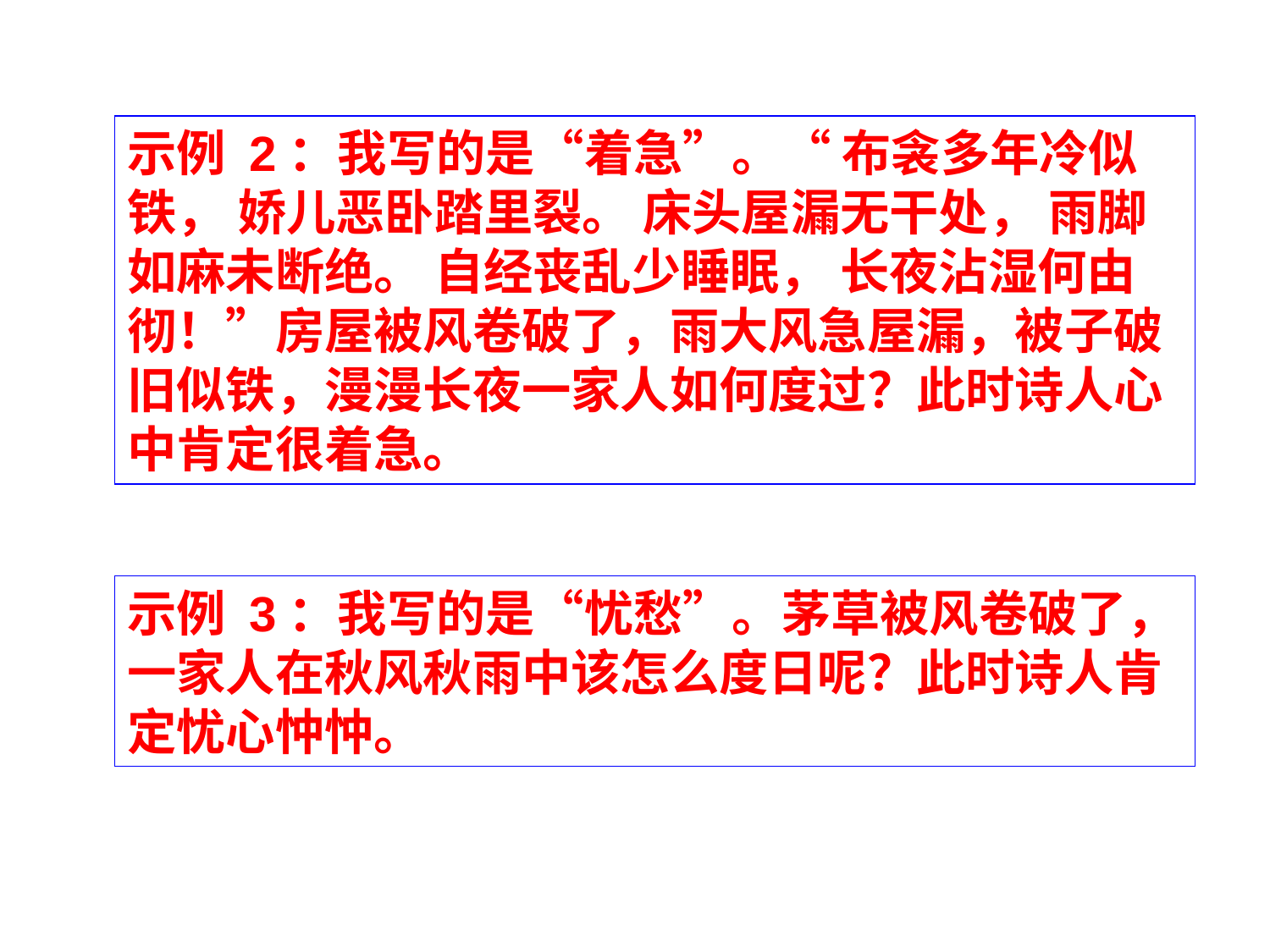

示例 2：我写的是“着急”。“ 布衾多年冷似铁， 娇儿恶卧踏里裂。 床头屋漏无干处， 雨脚如麻未断绝。 自经丧乱少睡眠， 长夜沾湿何由彻！”房屋被风卷破了，雨大风急屋漏，被子破旧似铁，漫漫长夜一家人如何度过？此时诗人心中肯定很着急。
示例 3：我写的是“忧愁”。茅草被风卷破了，一家人在秋风秋雨中该怎么度日呢？此时诗人肯定忧心忡忡。